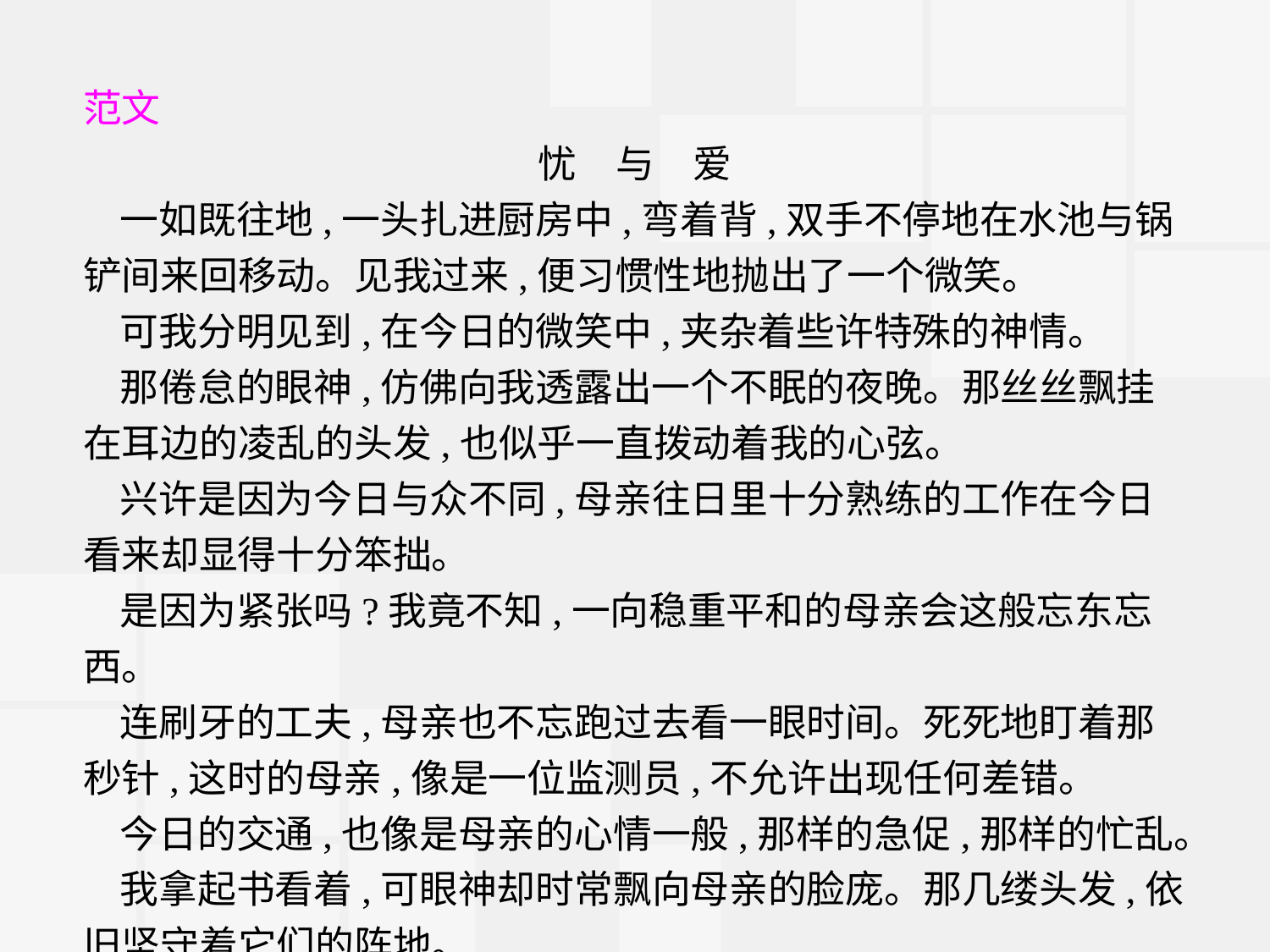

范文
忧　与　爱
一如既往地,一头扎进厨房中,弯着背,双手不停地在水池与锅铲间来回移动。见我过来,便习惯性地抛出了一个微笑。
可我分明见到,在今日的微笑中,夹杂着些许特殊的神情。
那倦怠的眼神,仿佛向我透露出一个不眠的夜晚。那丝丝飘挂在耳边的凌乱的头发,也似乎一直拨动着我的心弦。
兴许是因为今日与众不同,母亲往日里十分熟练的工作在今日看来却显得十分笨拙。
是因为紧张吗?我竟不知,一向稳重平和的母亲会这般忘东忘西。
连刷牙的工夫,母亲也不忘跑过去看一眼时间。死死地盯着那秒针,这时的母亲,像是一位监测员,不允许出现任何差错。
今日的交通,也像是母亲的心情一般,那样的急促,那样的忙乱。
我拿起书看着,可眼神却时常飘向母亲的脸庞。那几缕头发,依旧坚守着它们的阵地。